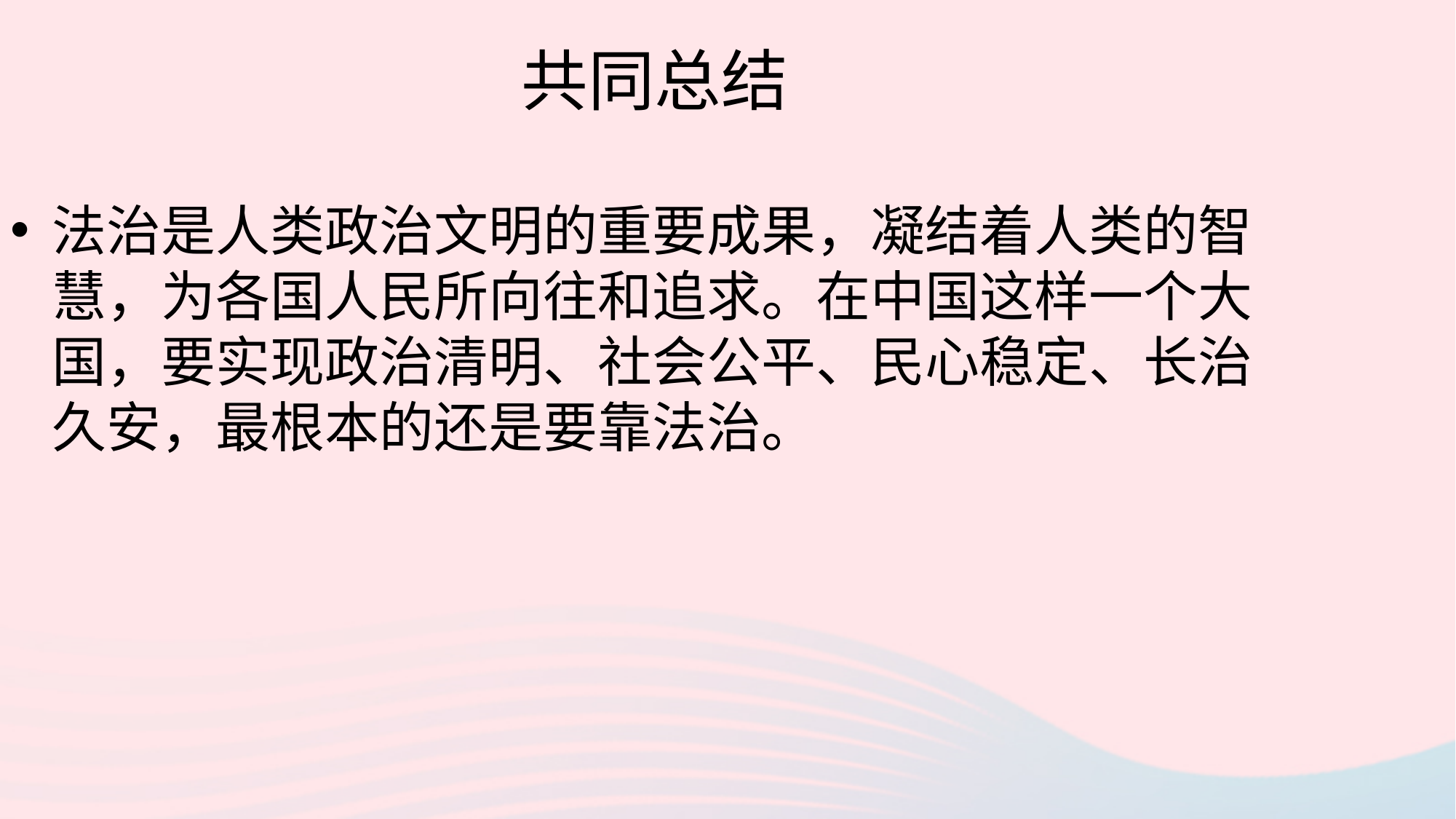

共同总结
法治是人类政治文明的重要成果，凝结着人类的智慧，为各国人民所向往和追求。在中国这样一个大国，要实现政治清明、社会公平、民心稳定、长治久安，最根本的还是要靠法治。